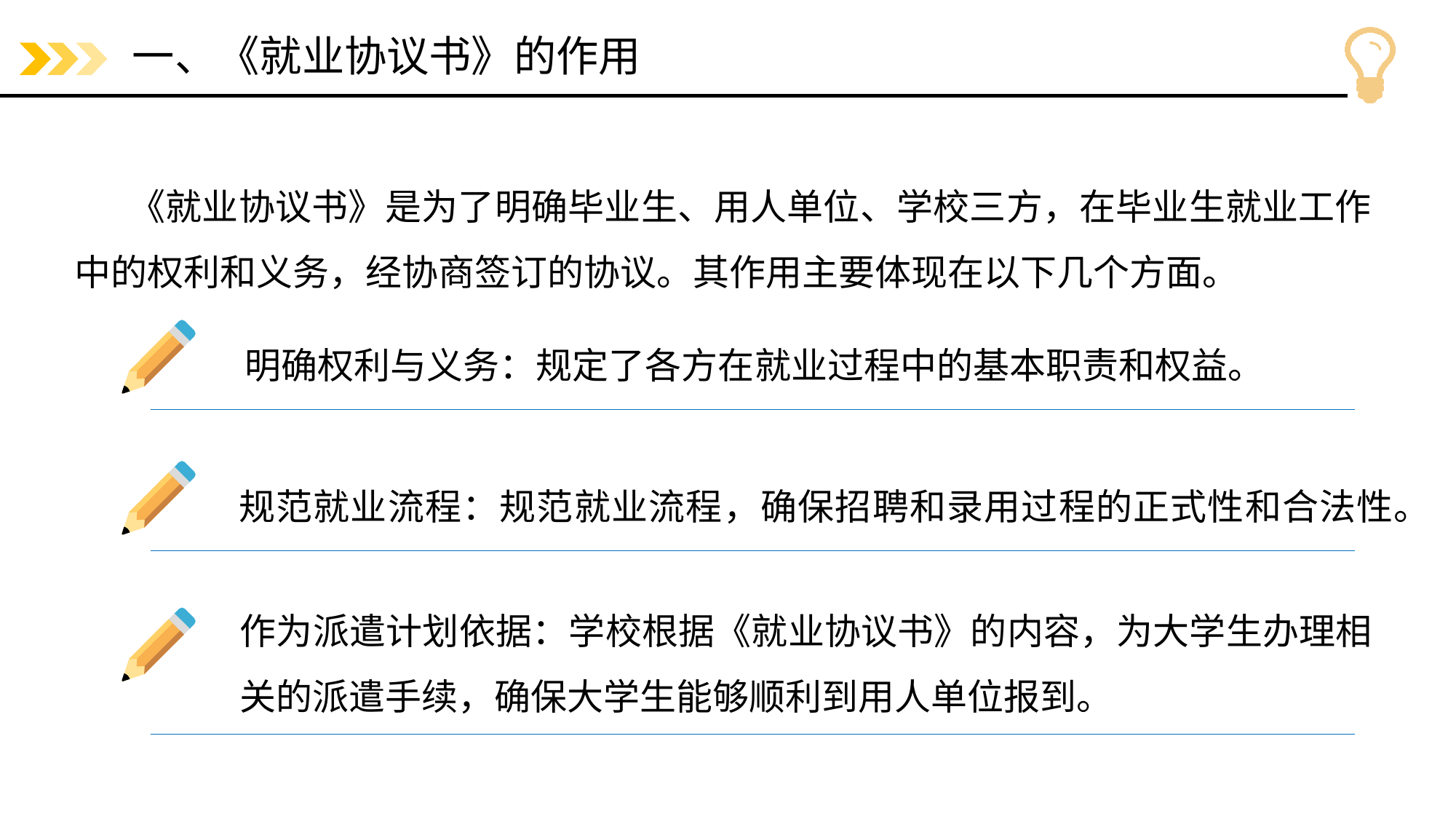

12
# 一、《就业协议书》的作用
《就业协议书》是为了明确毕业生、用人单位、学校三方，在毕业生就业工作中的权利和义务，经协商签订的协议。其作用主要体现在以下几个方面。
明确权利与义务：规定了各方在就业过程中的基本职责和权益。

规范就业流程：规范就业流程，确保招聘和录用过程的正式性和合法性。

作为派遣计划依据：学校根据《就业协议书》的内容，为大学生办理相关的派遣手续，确保大学生能够顺利到用人单位报到。